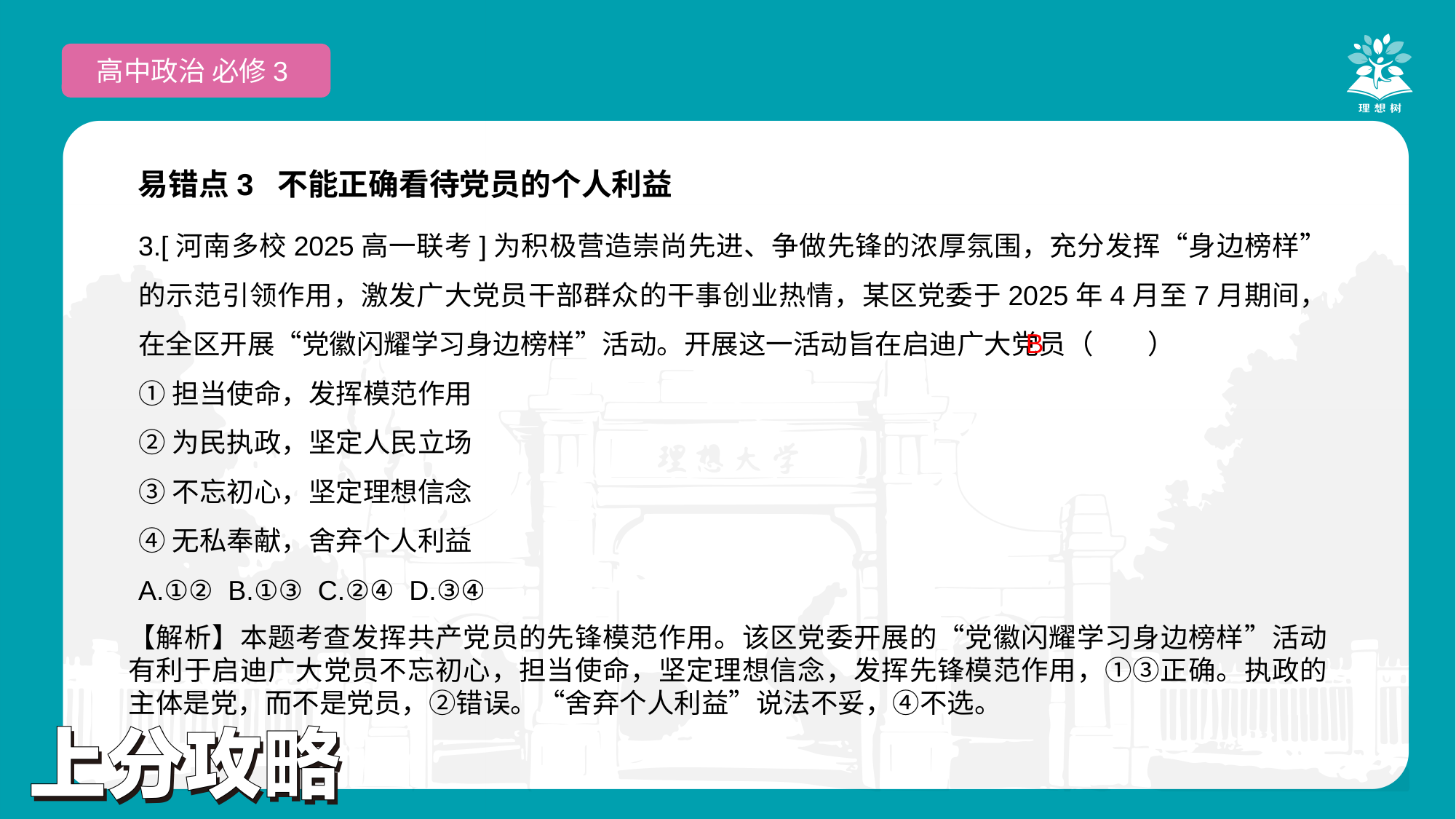

高中政治 必修3
易错点3  不能正确看待党员的个人利益
3.[河南多校2025高一联考]为积极营造崇尚先进、争做先锋的浓厚氛围，充分发挥“身边榜样”的示范引领作用，激发广大党员干部群众的干事创业热情，某区党委于2025年4月至7月期间，在全区开展“党徽闪耀学习身边榜样”活动。开展这一活动旨在启迪广大党员（　　）
①担当使命，发挥模范作用
②为民执政，坚定人民立场
③不忘初心，坚定理想信念
④无私奉献，舍弃个人利益
A.①②  B.①③  C.②④  D.③④
B
【解析】本题考查发挥共产党员的先锋模范作用。该区党委开展的“党徽闪耀学习身边榜样”活动有利于启迪广大党员不忘初心，担当使命，坚定理想信念，发挥先锋模范作用，①③正确。执政的主体是党，而不是党员，②错误。“舍弃个人利益”说法不妥，④不选。